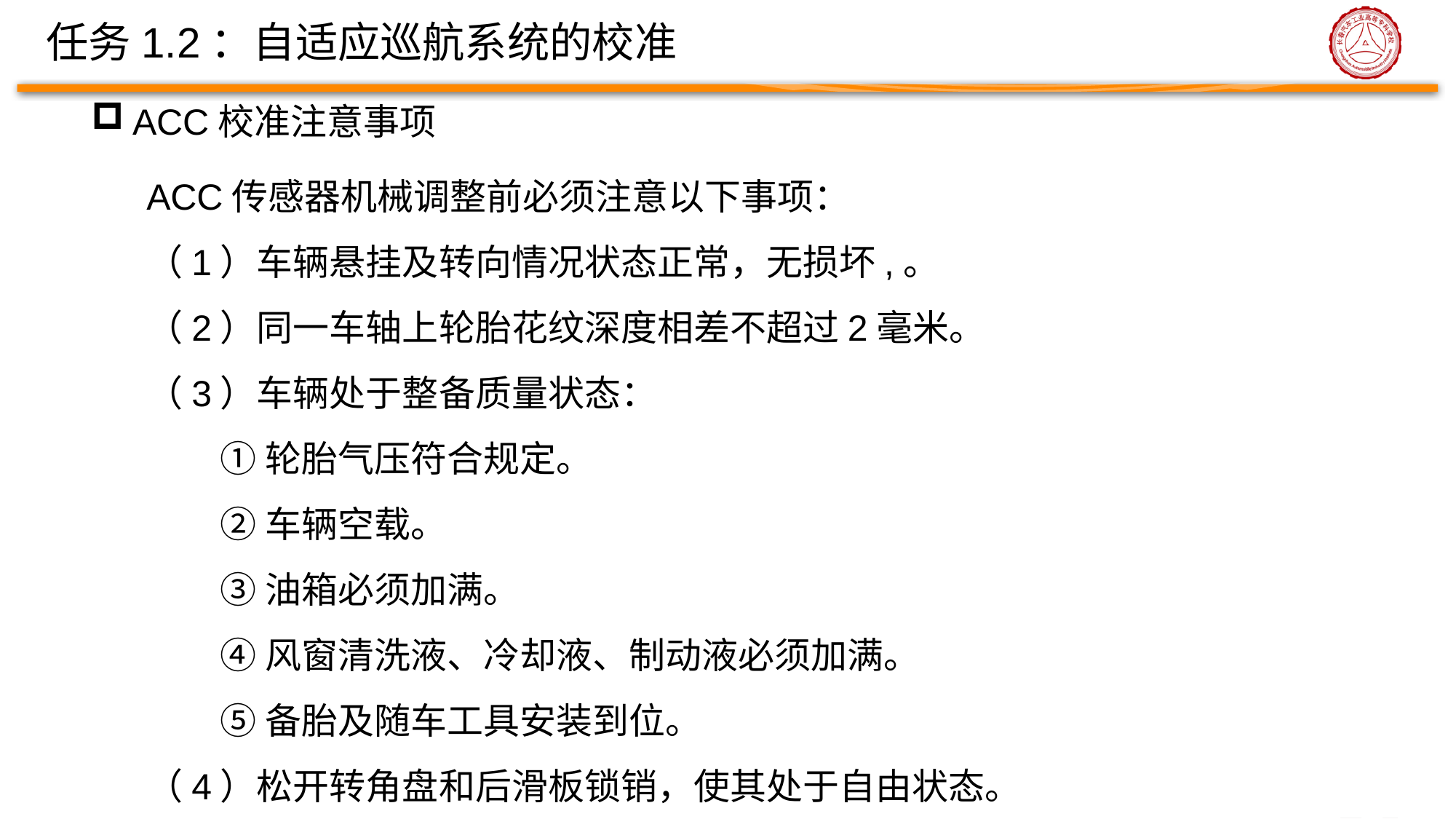

# 任务1.2：自适应巡航系统的校准
ACC校准注意事项
ACC传感器机械调整前必须注意以下事项：
（1）车辆悬挂及转向情况状态正常，无损坏,。
（2）同一车轴上轮胎花纹深度相差不超过2毫米。
（3）车辆处于整备质量状态：
         ①轮胎气压符合规定。
         ②车辆空载。
         ③油箱必须加满。
         ④风窗清洗液、冷却液、制动液必须加满。
         ⑤备胎及随车工具安装到位。
（4）松开转角盘和后滑板锁销，使其处于自由状态。